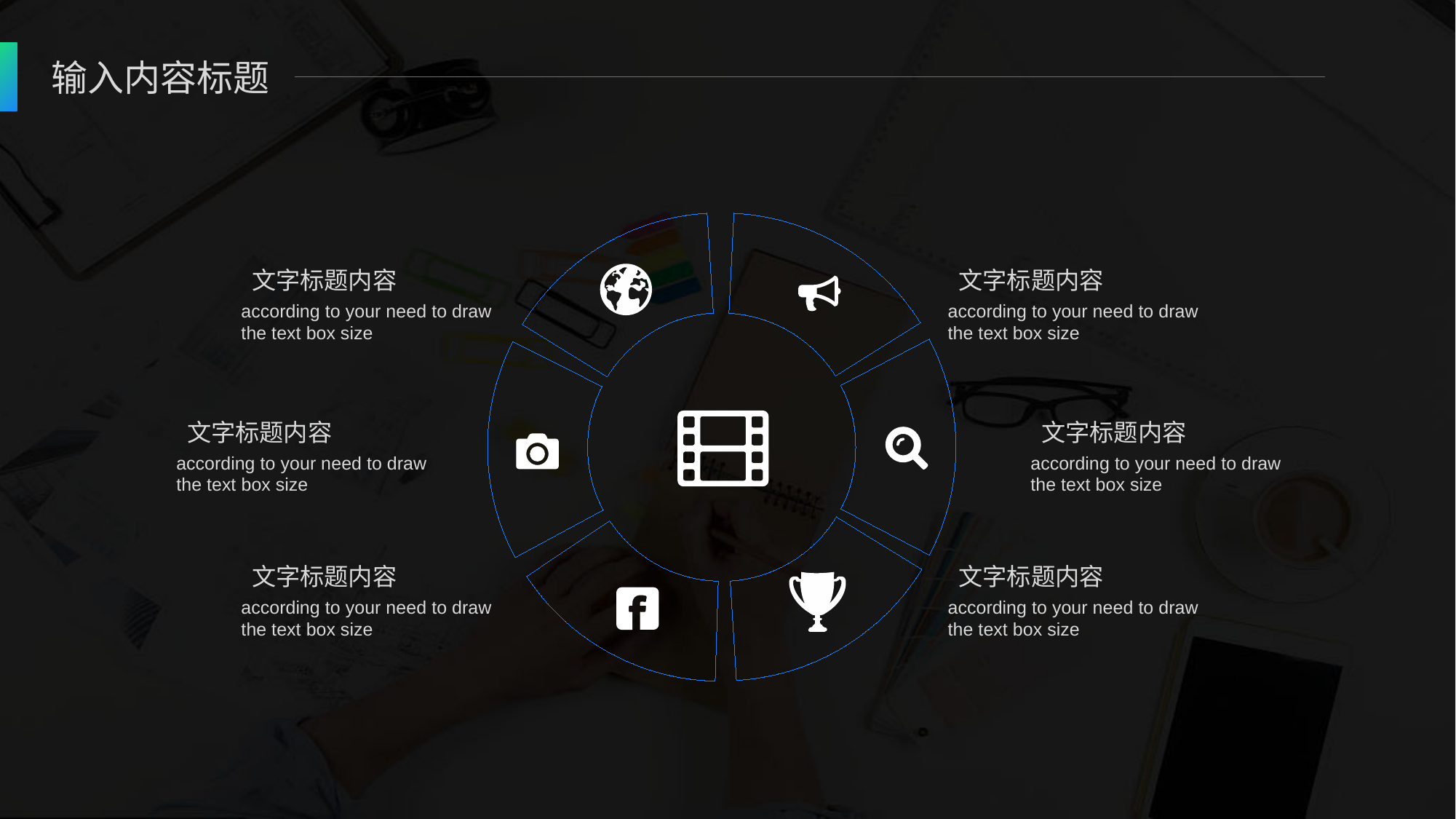

输入内容标题

 文字标题内容
according to your need to draw the text box size
 文字标题内容
according to your need to draw the text box size

 文字标题内容
according to your need to draw the text box size
 文字标题内容
according to your need to draw the text box size

 文字标题内容
according to your need to draw the text box size
 文字标题内容
according to your need to draw the text box size